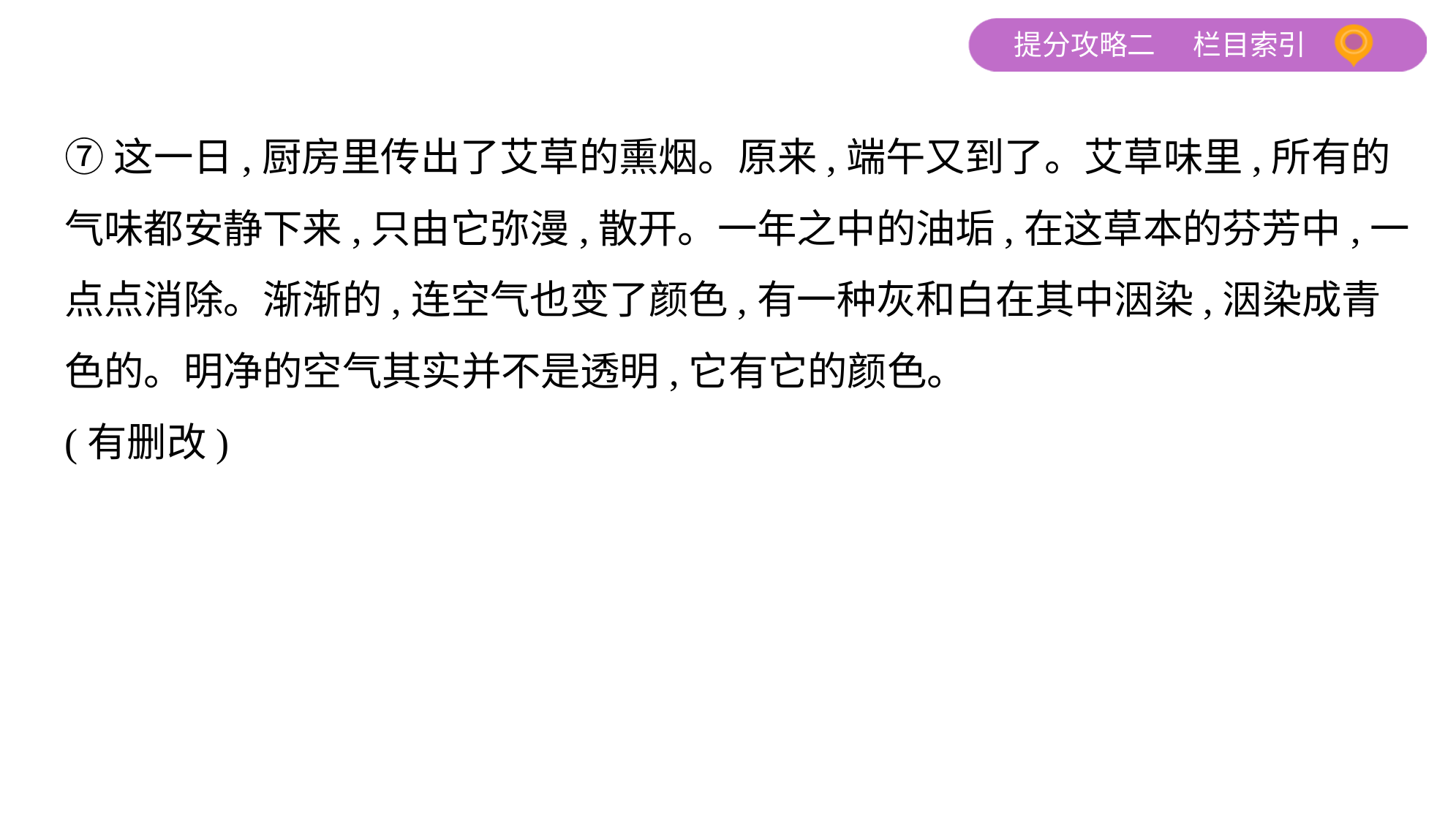

⑦这一日,厨房里传出了艾草的熏烟。原来,端午又到了。艾草味里,所有的
气味都安静下来,只由它弥漫,散开。一年之中的油垢,在这草本的芬芳中,一
点点消除。渐渐的,连空气也变了颜色,有一种灰和白在其中洇染,洇染成青
色的。明净的空气其实并不是透明,它有它的颜色。
(有删改)